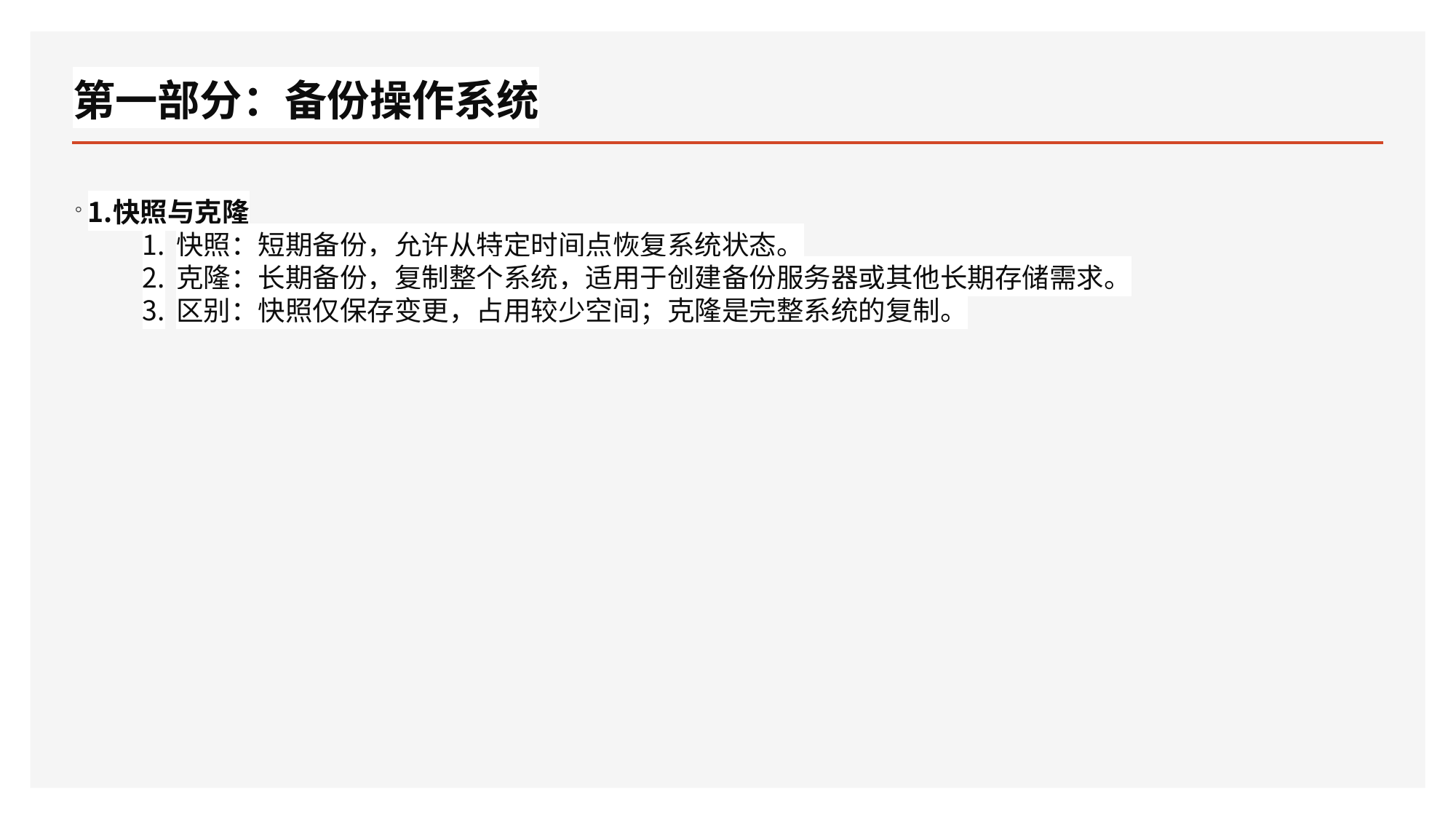

# 第一部分：备份操作系统
。
快照与克隆
快照：短期备份，允许从特定时间点恢复系统状态。
克隆：长期备份，复制整个系统，适用于创建备份服务器或其他长期存储需求。
区别：快照仅保存变更，占用较少空间；克隆是完整系统的复制。